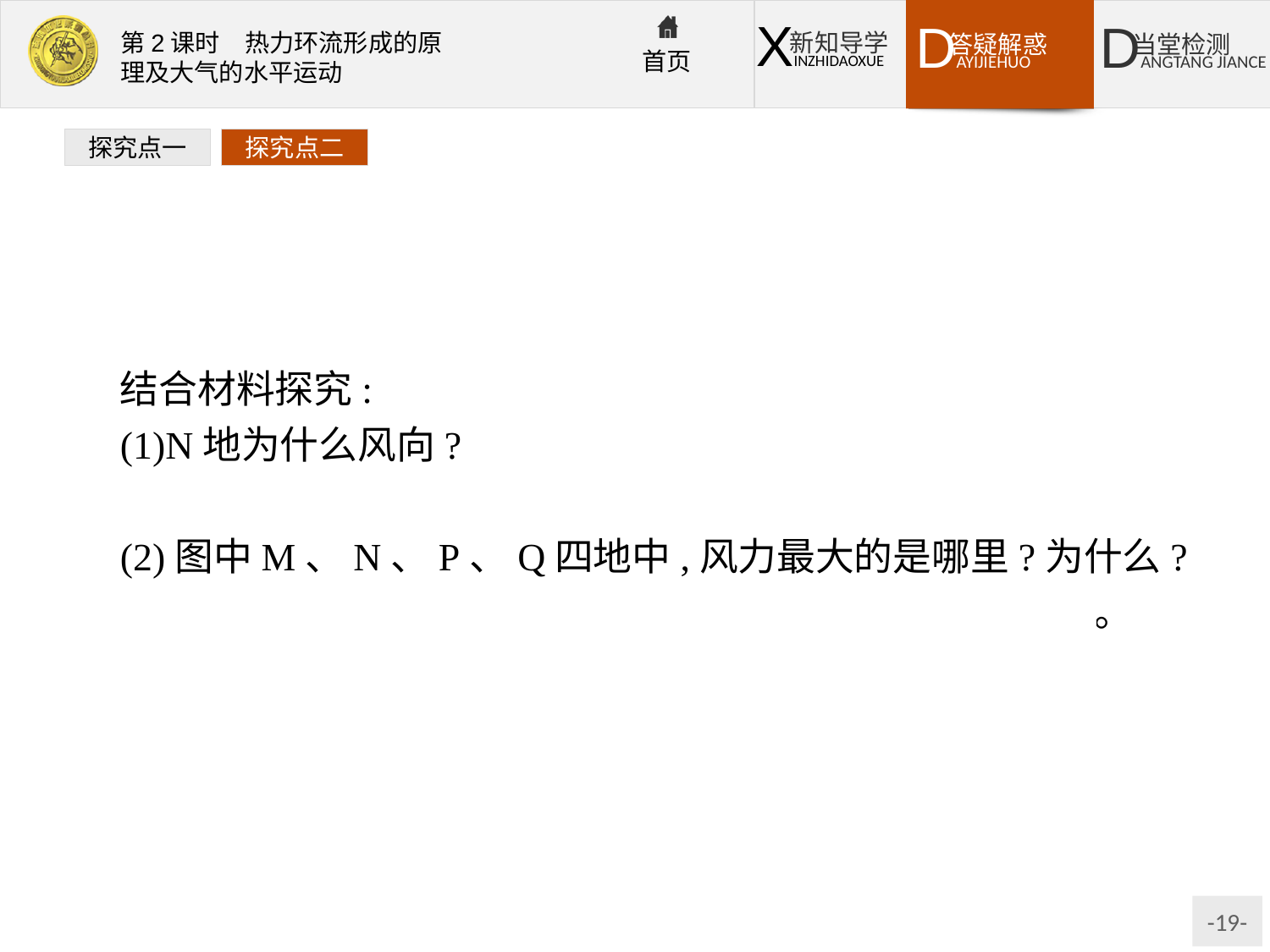

探究点一
探究点二
结合材料探究:
(1)N地为什么风向?
提示:东北风。
(2)图中M、N、P、Q四地中,风力最大的是哪里?为什么?
提示:Q地。Q地等压线密集,水平气压梯度力大,风力大。